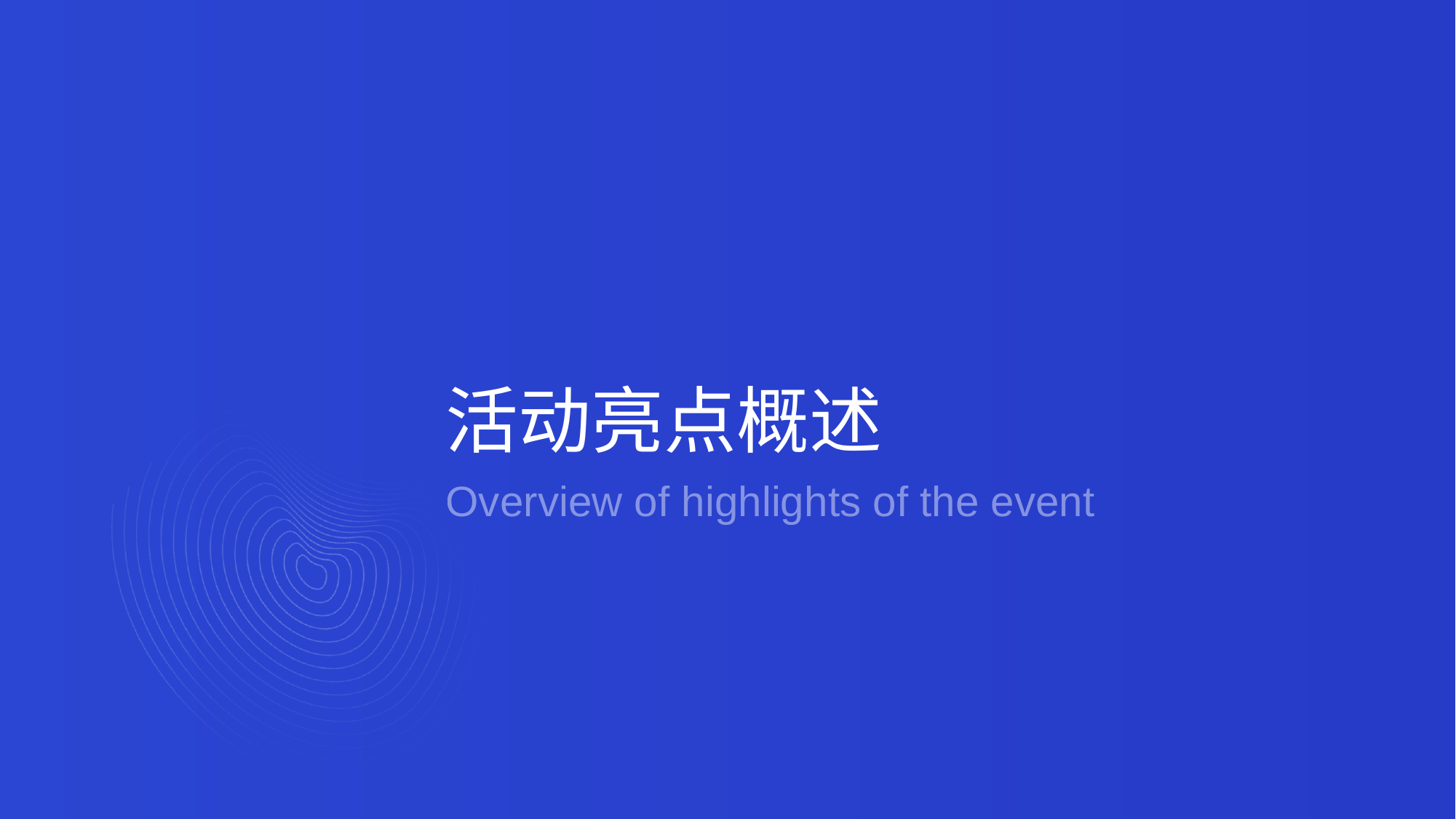

2
# 活动亮点概述
Overview of highlights of the event